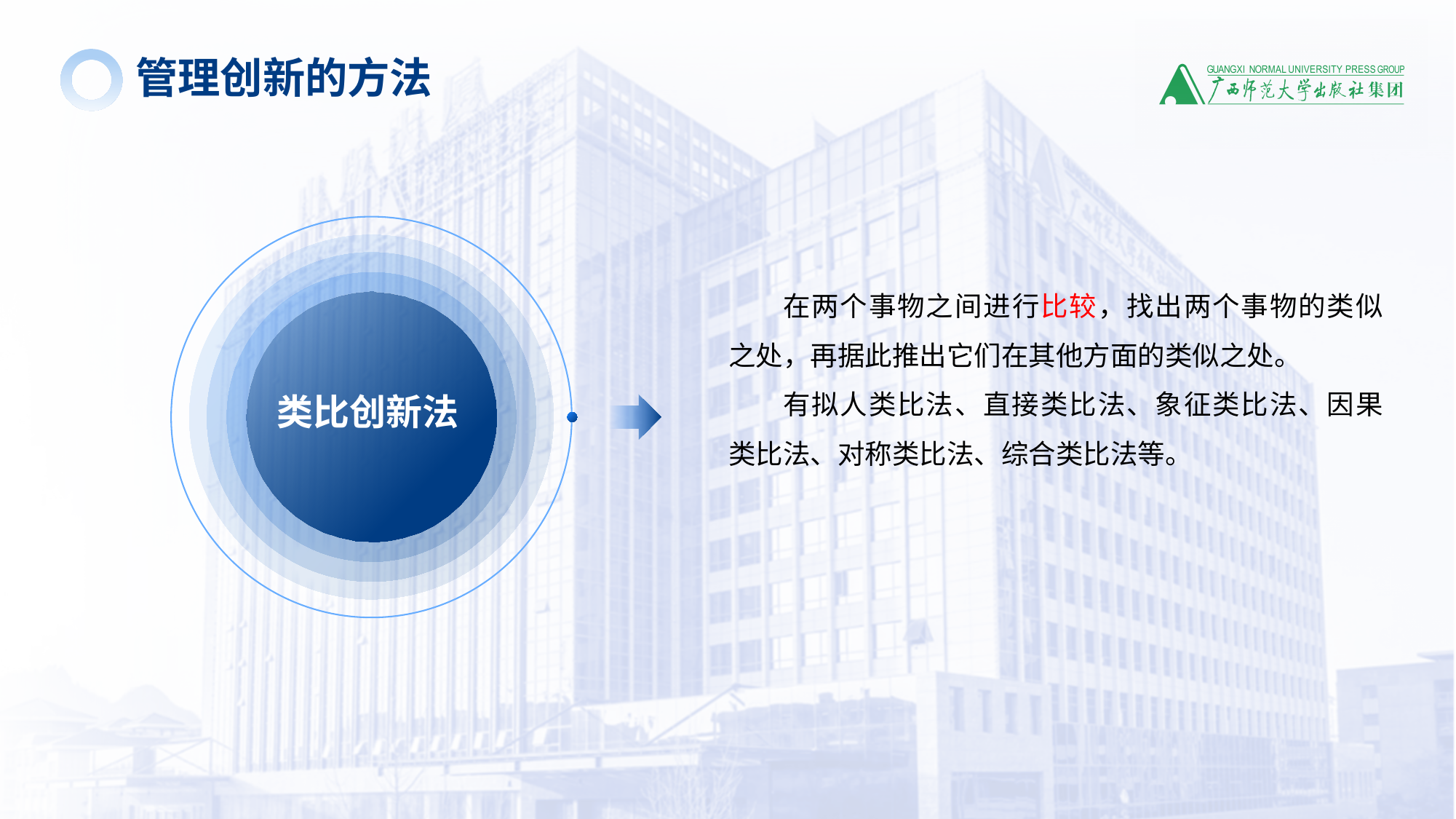

管理创新的方法

在两个事物之间进行比较，找出两个事物的类似之处，再据此推出它们在其他方面的类似之处。
有拟人类比法、直接类比法、象征类比法、因果类比法、对称类比法、综合类比法等。

类比创新法